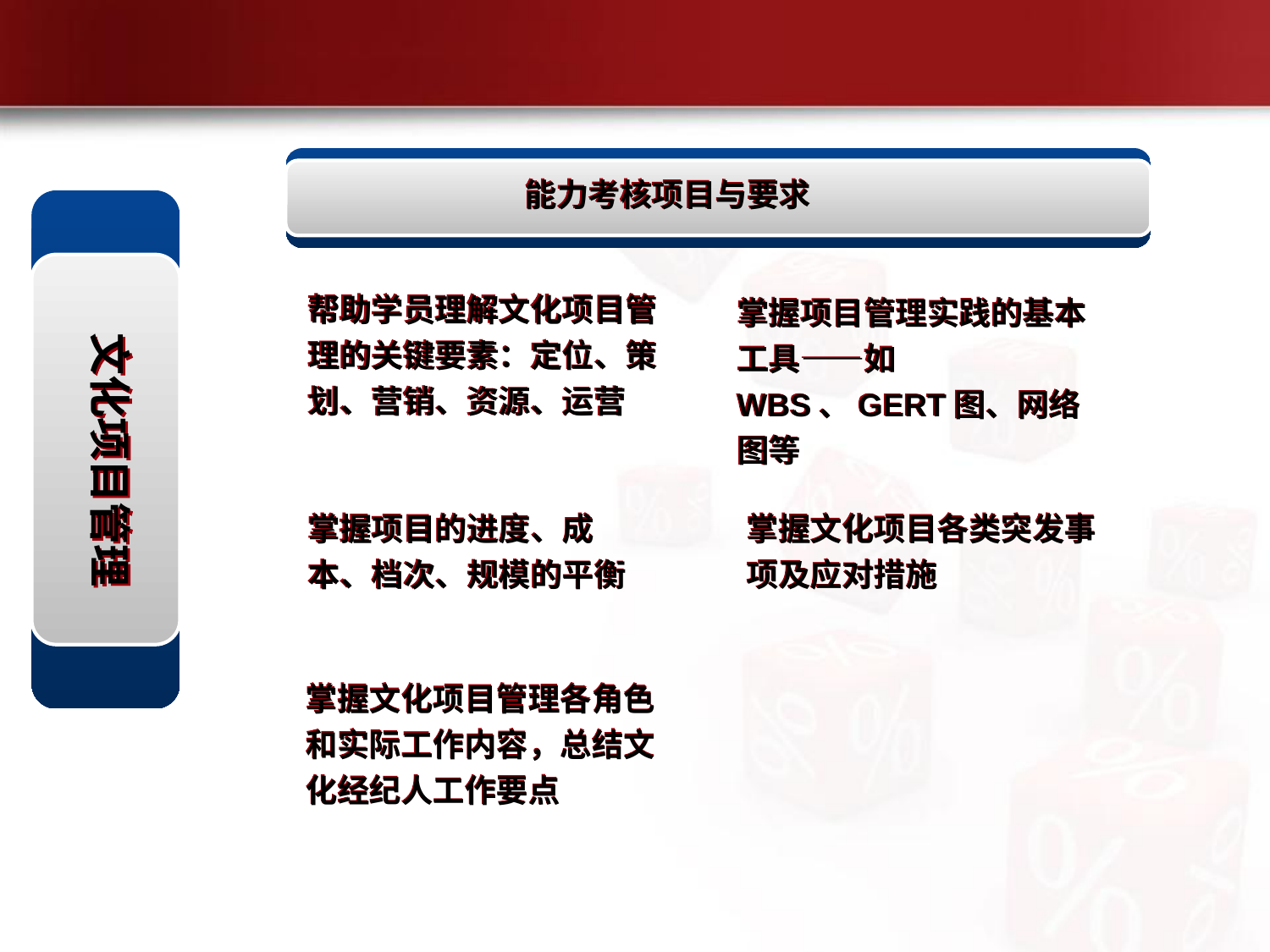

能力考核项目与要求

文化项目管理
帮助学员理解文化项目管理的关键要素：定位、策划、营销、资源、运营
掌握项目管理实践的基本工具——如WBS、GERT图、网络图等
掌握项目的进度、成本、档次、规模的平衡
掌握文化项目各类突发事项及应对措施
掌握文化项目管理各角色和实际工作内容，总结文化经纪人工作要点